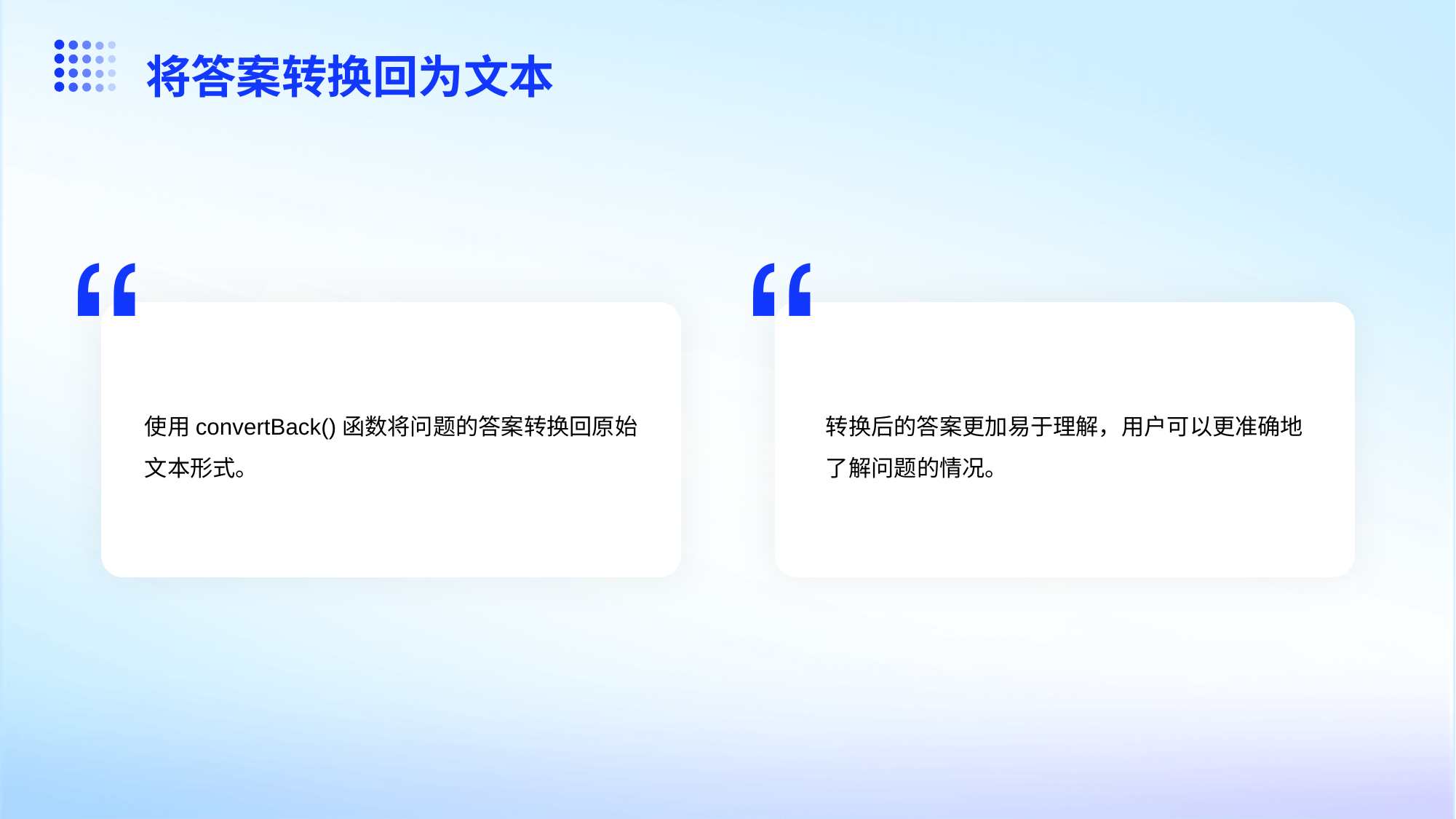

将答案转换回为文本

“
“

使用convertBack()函数将问题的答案转换回原始文本形式。
转换后的答案更加易于理解，用户可以更准确地了解问题的情况。